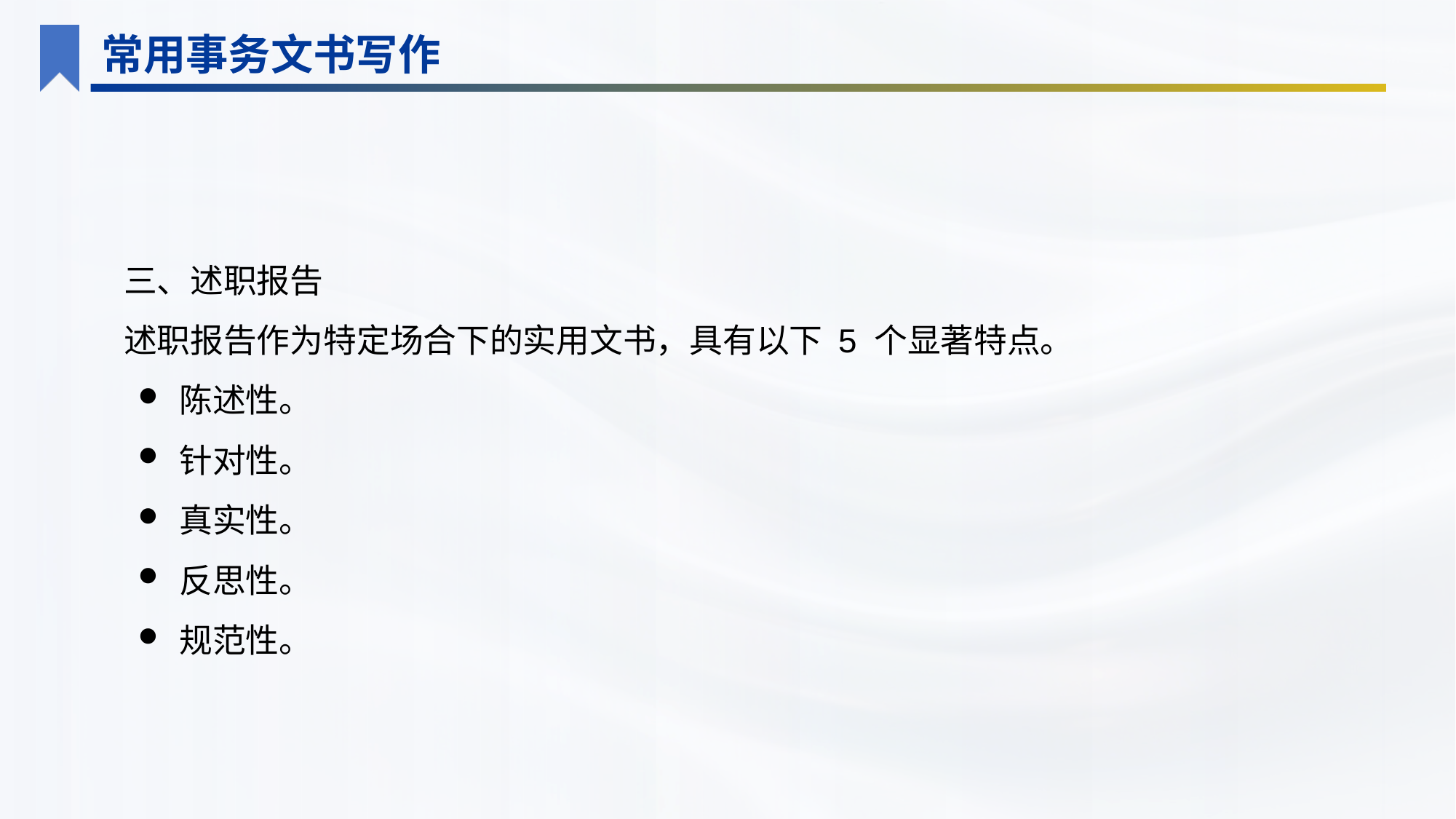

常用事务文书写作
三、述职报告
述职报告作为特定场合下的实用文书，具有以下 5 个显著特点。
陈述性。
针对性。
真实性。
反思性。
规范性。